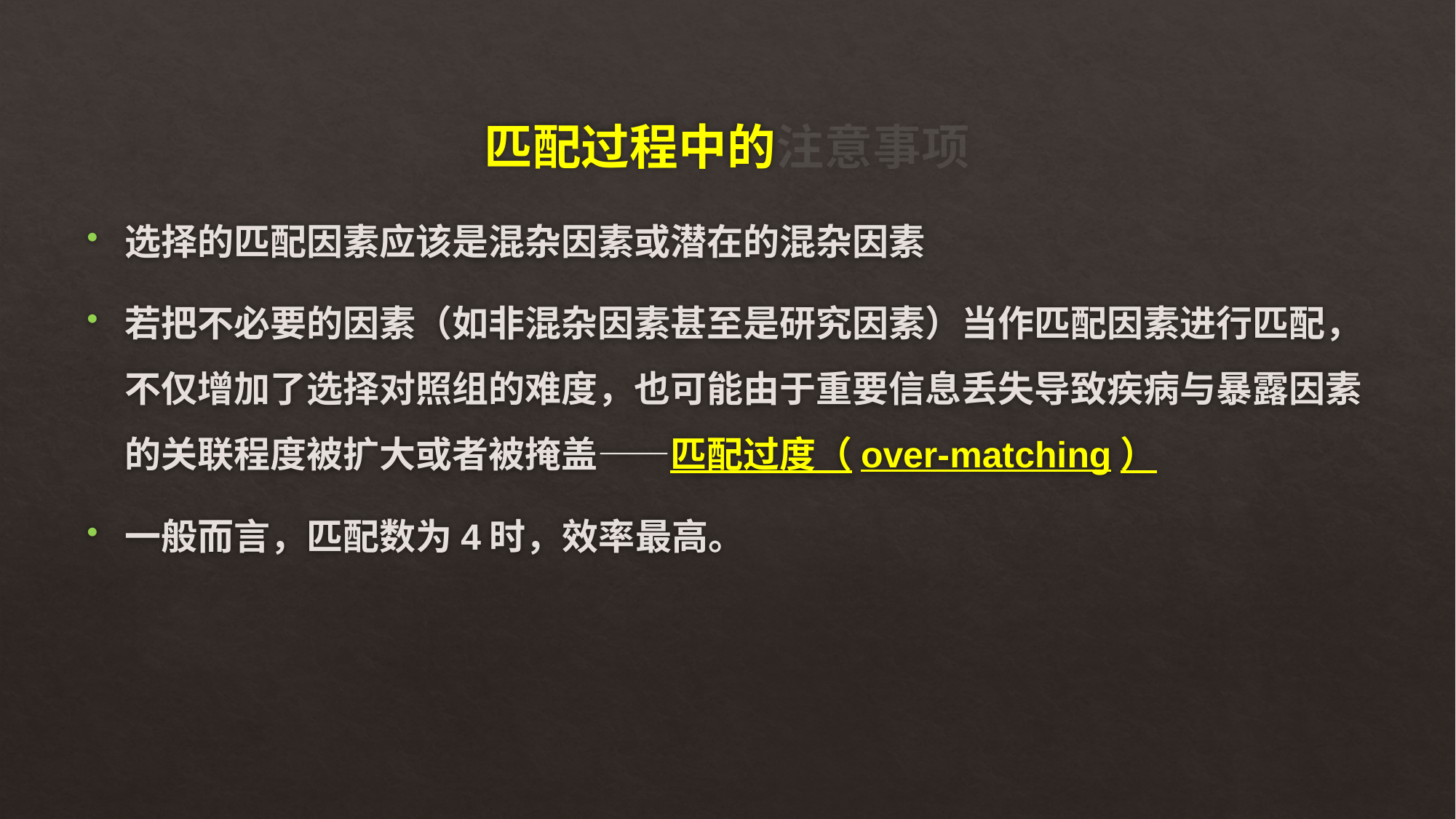

# 匹配过程中的注意事项
选择的匹配因素应该是混杂因素或潜在的混杂因素
若把不必要的因素（如非混杂因素甚至是研究因素）当作匹配因素进行匹配，不仅增加了选择对照组的难度，也可能由于重要信息丢失导致疾病与暴露因素的关联程度被扩大或者被掩盖——匹配过度（over-matching）
一般而言，匹配数为4时，效率最高。